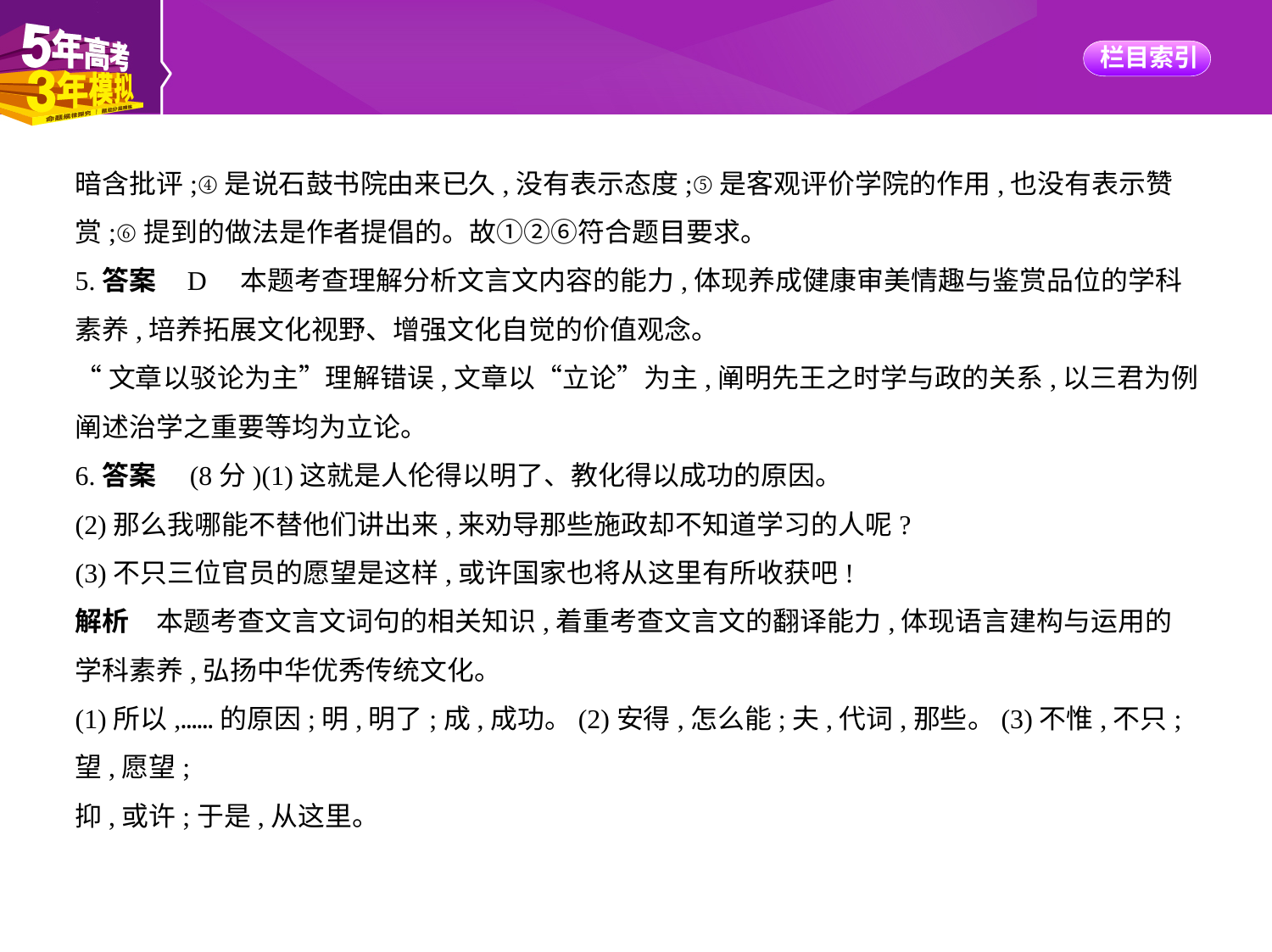

暗含批评;④是说石鼓书院由来已久,没有表示态度;⑤是客观评价学院的作用,也没有表示赞
赏;⑥提到的做法是作者提倡的。故①②⑥符合题目要求。
5.答案    D　本题考查理解分析文言文内容的能力,体现养成健康审美情趣与鉴赏品位的学科
素养,培养拓展文化视野、增强文化自觉的价值观念。
“文章以驳论为主”理解错误,文章以“立论”为主,阐明先王之时学与政的关系,以三君为例
阐述治学之重要等均为立论。
6.答案　(8分)(1)这就是人伦得以明了、教化得以成功的原因。
(2)那么我哪能不替他们讲出来,来劝导那些施政却不知道学习的人呢?
(3)不只三位官员的愿望是这样,或许国家也将从这里有所收获吧!
解析　本题考查文言文词句的相关知识,着重考查文言文的翻译能力,体现语言建构与运用的
学科素养,弘扬中华优秀传统文化。
(1)所以,……的原因;明,明了;成,成功。(2)安得,怎么能;夫,代词,那些。(3)不惟,不只;望,愿望;
抑,或许;于是,从这里。